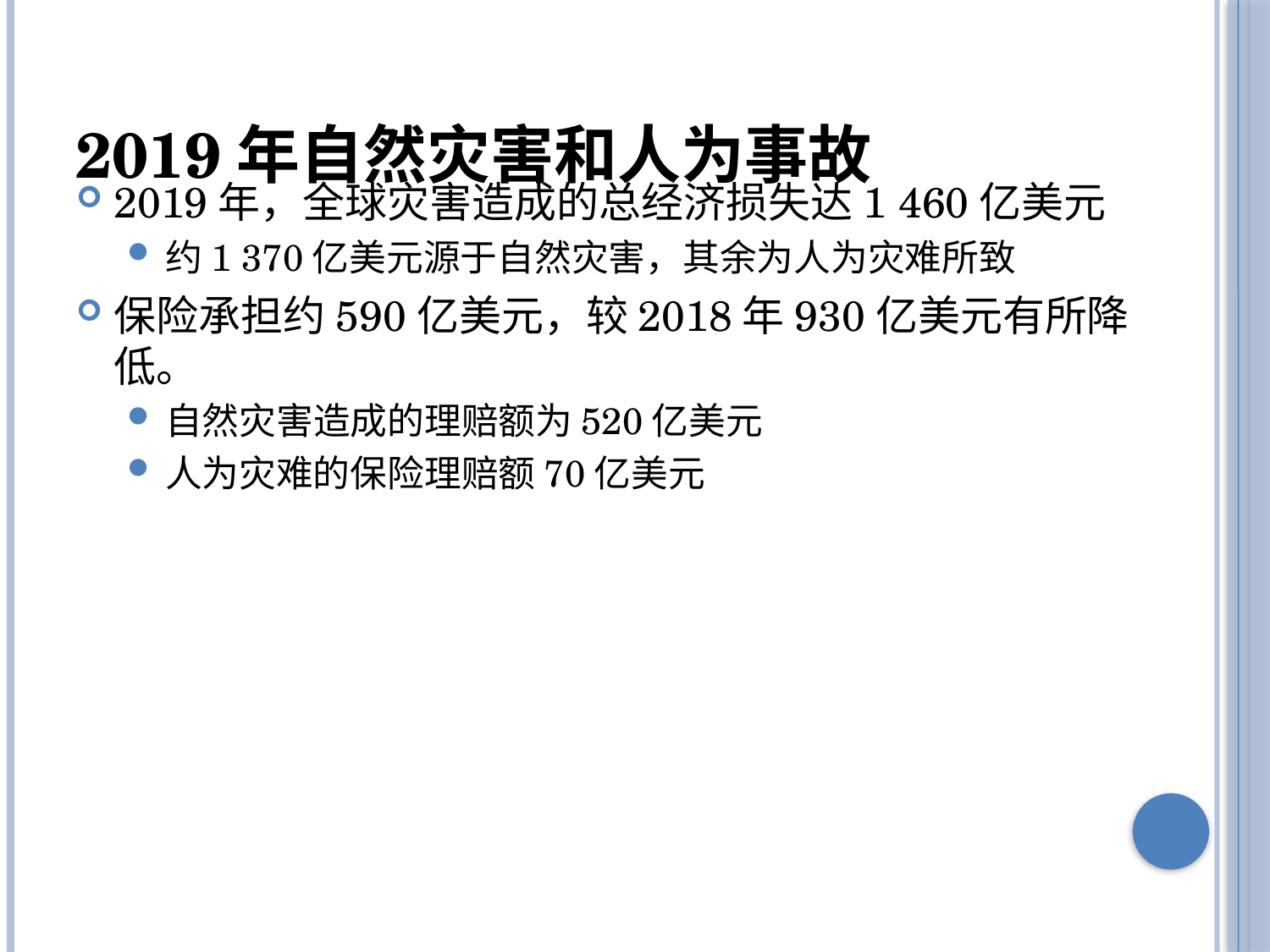

# 2019年自然灾害和人为事故
2019年，全球灾害造成的总经济损失达1 460亿美元
约1 370亿美元源于自然灾害，其余为人为灾难所致
保险承担约590亿美元，较2018年930亿美元有所降低。
自然灾害造成的理赔额为520亿美元
人为灾难的保险理赔额70亿美元